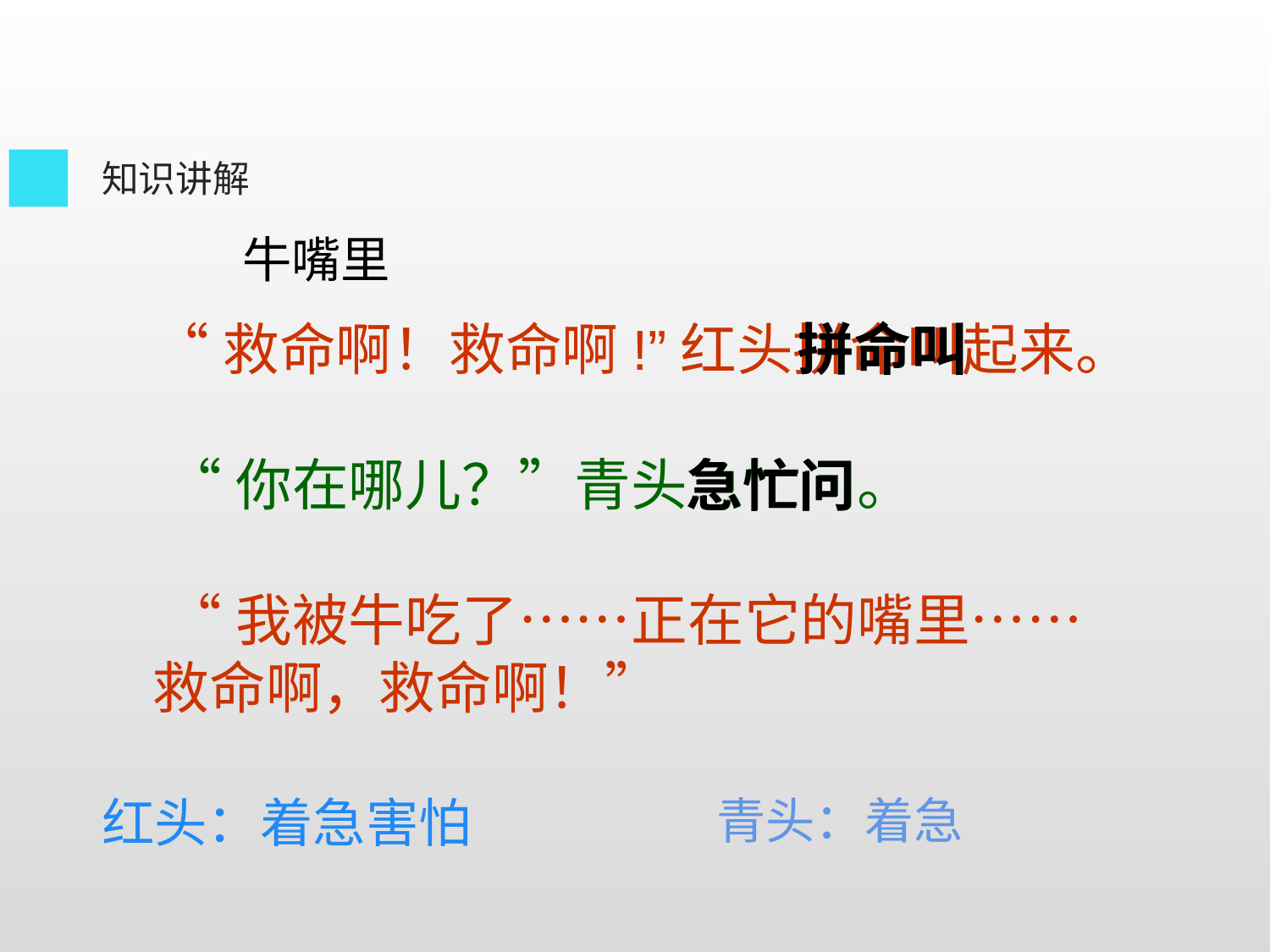

知识讲解

牛嘴里
“救命啊！救命啊!”红头拼命叫起来。

 “你在哪儿？”青头急忙问。

 “我被牛吃了……正在它的嘴里……
救命啊，救命啊！”

拼命叫
急忙问

6
红头：着急害怕
青头：着急